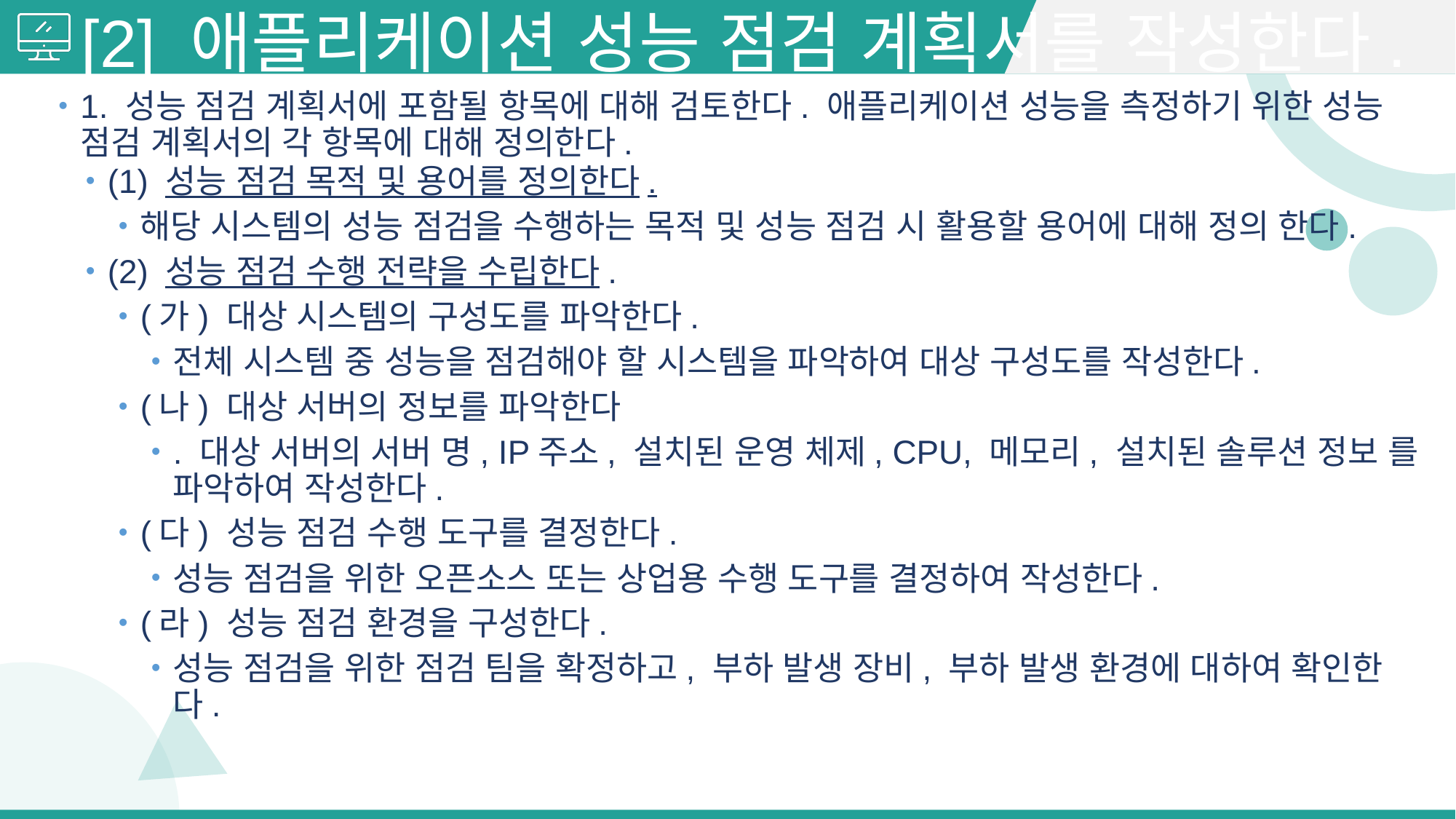

# [2] 애플리케이션 성능 점검 계획서를 작성한다.
1. 성능 점검 계획서에 포함될 항목에 대해 검토한다. 애플리케이션 성능을 측정하기 위한 성능 점검 계획서의 각 항목에 대해 정의한다.
(1) 성능 점검 목적 및 용어를 정의한다.
해당 시스템의 성능 점검을 수행하는 목적 및 성능 점검 시 활용할 용어에 대해 정의 한다.
(2) 성능 점검 수행 전략을 수립한다.
(가) 대상 시스템의 구성도를 파악한다.
전체 시스템 중 성능을 점검해야 할 시스템을 파악하여 대상 구성도를 작성한다.
(나) 대상 서버의 정보를 파악한다
. 대상 서버의 서버 명, IP주소, 설치된 운영 체제, CPU, 메모리, 설치된 솔루션 정보 를 파악하여 작성한다.
(다) 성능 점검 수행 도구를 결정한다.
성능 점검을 위한 오픈소스 또는 상업용 수행 도구를 결정하여 작성한다.
(라) 성능 점검 환경을 구성한다.
성능 점검을 위한 점검 팀을 확정하고, 부하 발생 장비, 부하 발생 환경에 대하여 확인한다.